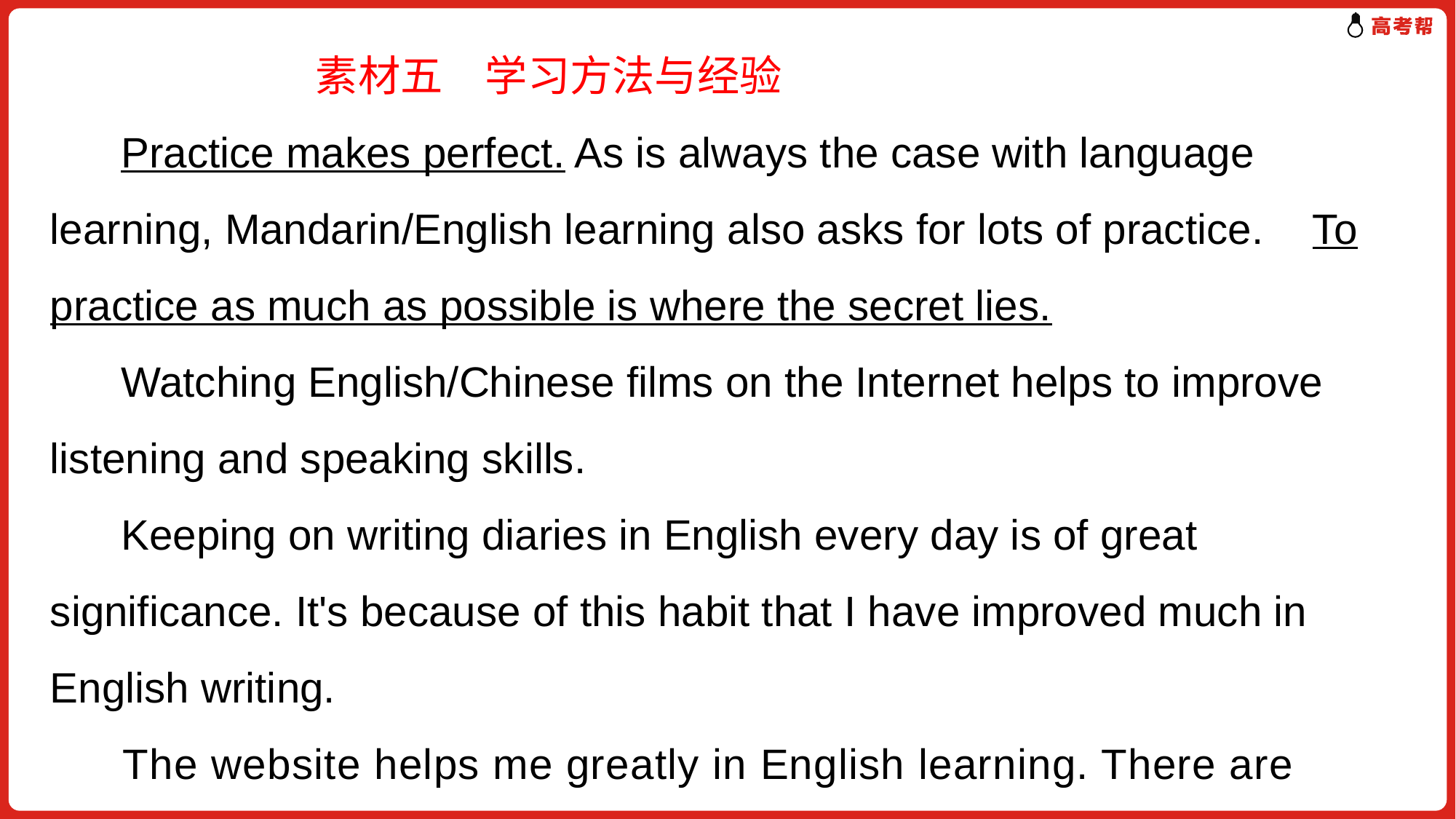

素材五　学习方法与经验
      Practice makes perfect. As is always the case with language learning, Mandarin/English learning also asks for lots of practice.    To practice as much as possible is where the secret lies.
      Watching English/Chinese films on the Internet helps to improve listening and speaking skills.
      Keeping on writing diaries in English every day is of great significance. It's because of this habit that I have improved much in English writing.
      The website helps me greatly in English learning. There are